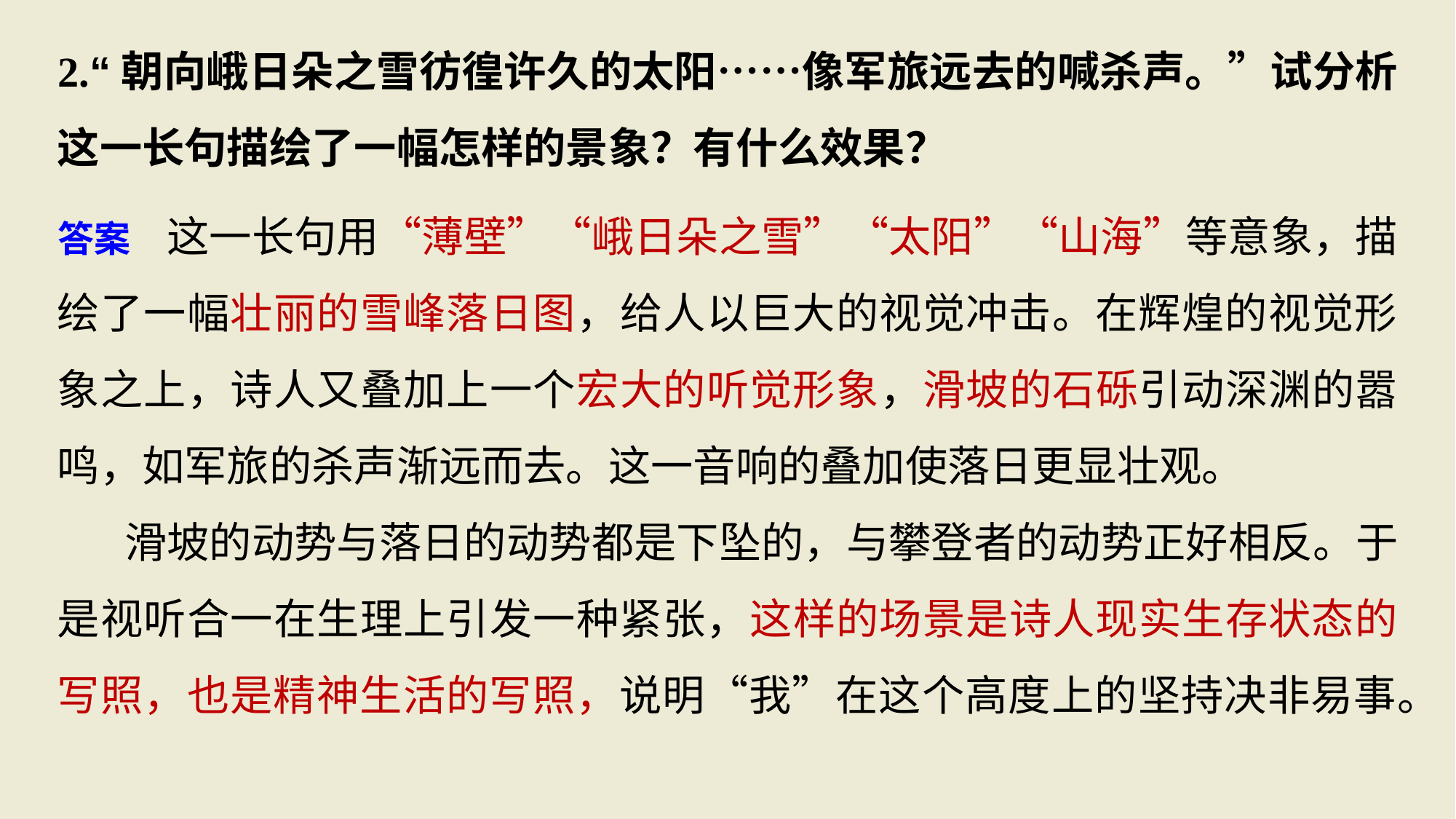

2.“朝向峨日朵之雪彷徨许久的太阳……像军旅远去的喊杀声。”试分析这一长句描绘了一幅怎样的景象？有什么效果？
答案　这一长句用“薄壁”“峨日朵之雪”“太阳”“山海”等意象，描绘了一幅壮丽的雪峰落日图，给人以巨大的视觉冲击。在辉煌的视觉形象之上，诗人又叠加上一个宏大的听觉形象，滑坡的石砾引动深渊的嚣鸣，如军旅的杀声渐远而去。这一音响的叠加使落日更显壮观。
       滑坡的动势与落日的动势都是下坠的，与攀登者的动势正好相反。于是视听合一在生理上引发一种紧张，这样的场景是诗人现实生存状态的写照，也是精神生活的写照，说明“我”在这个高度上的坚持决非易事。